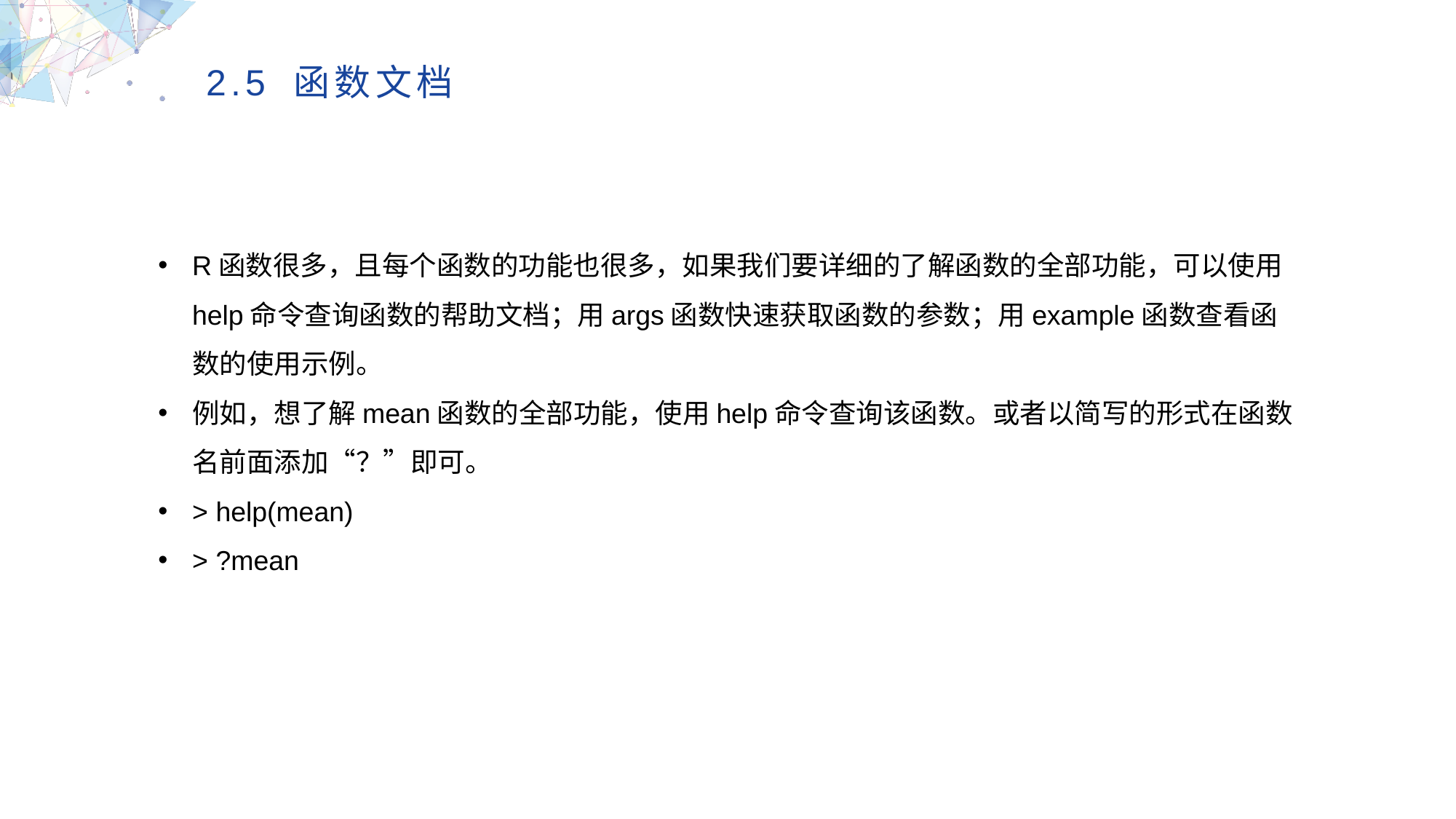

2.5 函数文档
R函数很多，且每个函数的功能也很多，如果我们要详细的了解函数的全部功能，可以使用help命令查询函数的帮助文档；用args函数快速获取函数的参数；用example函数查看函数的使用示例。
例如，想了解mean函数的全部功能，使用help命令查询该函数。或者以简写的形式在函数名前面添加“？”即可。
> help(mean)
> ?mean
MULTIPURPOSE PRESENTATION TEMPLATE | UNIQUE DESIGN
Welcome Message
Please replace text, click add relevant headline, modify the text content, also can copy your content to this directly. Please replace text, click add relevant headline, modify the text content, also can copy your content to this directly.